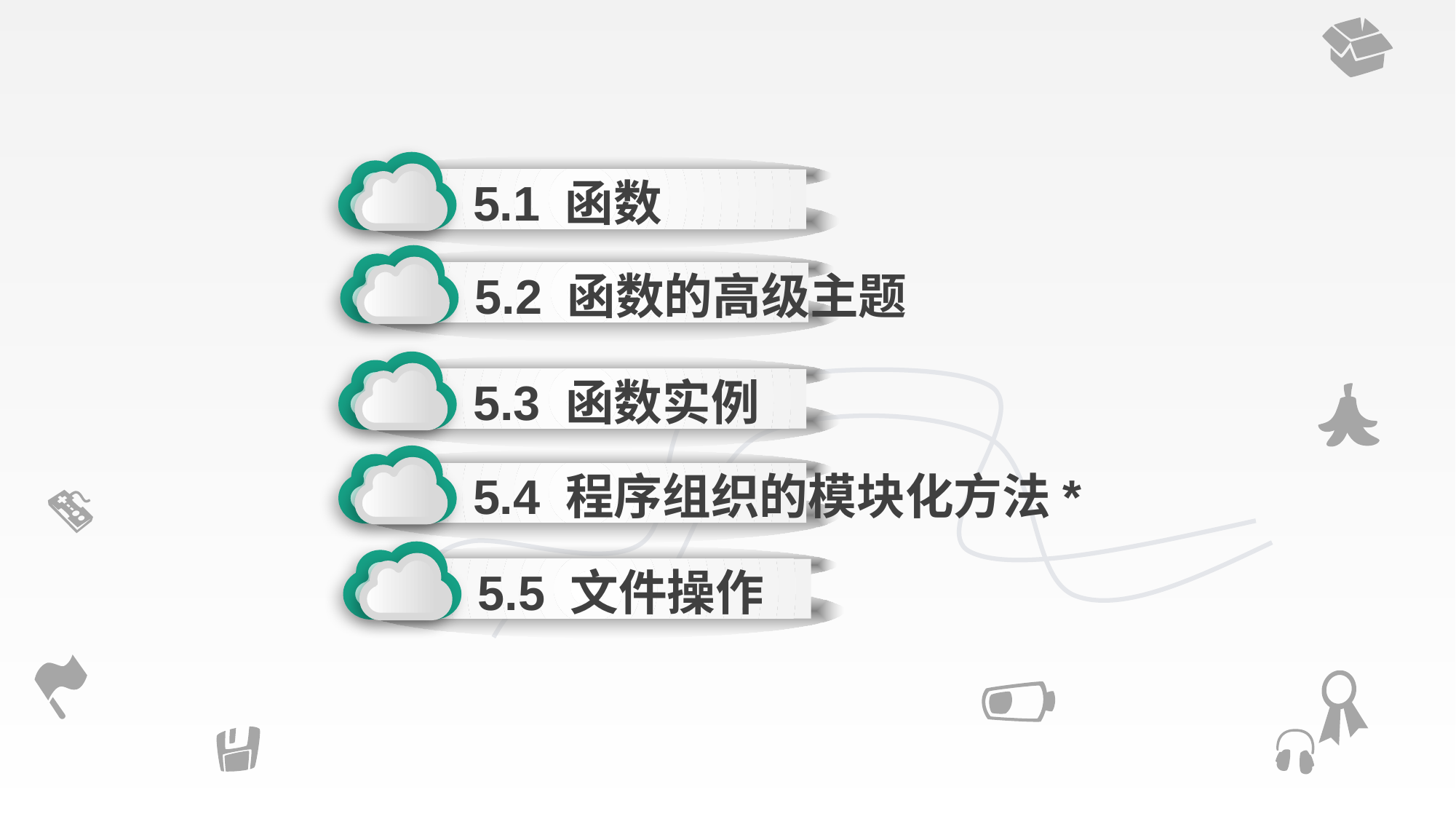

5.1 函数

5.2 函数的高级主题

5.3 函数实例

5.4 程序组织的模块化方法*

5.5 文件操作